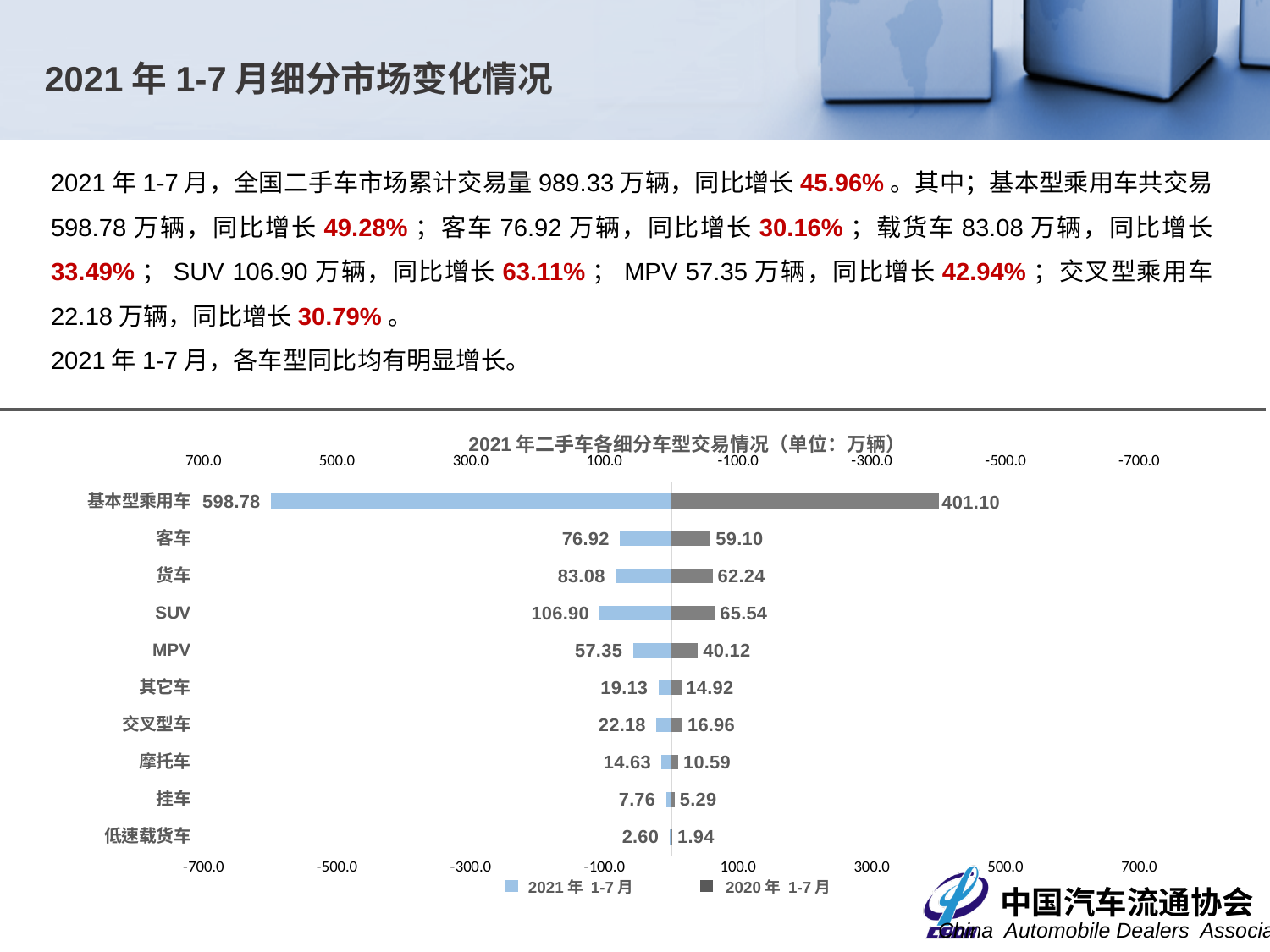

2021年1-7月细分市场变化情况
2021年1-7月，全国二手车市场累计交易量989.33万辆，同比增长45.96%。其中；基本型乘用车共交易598.78万辆，同比增长49.28%；客车76.92万辆，同比增长30.16%；载货车83.08万辆，同比增长33.49%；SUV 106.90万辆，同比增长63.11%；MPV 57.35万辆，同比增长42.94%；交叉型乘用车22.18万辆，同比增长30.79%。
2021年1-7月，各车型同比均有明显增长。

### Chart

| Category | 2020年 | 2021年 |
|---|---|---|
| 低速载货车 | 1.9392 | 2.6032 |
| 挂车 | 5.2946 | 7.7563 |
| 摩托车 | 10.5862 | 14.6273 |
| 交叉型车 | 16.9597 | 22.1816 |
| 其它车 | 14.919 | 19.1306 |
| MPV | 40.1209 | 57.3491 |
| SUV | 65.5364 | 106.8967 |
| 货车 | 62.2388 | 83.0812 |
| 客车 | 59.0964 | 76.9197 |
| 基本型乘用车 | 401.1026 | 598.7794 |
2021年二手车各细分车型交易情况（单位：万辆）
2021年 1-7月
2020年 1-7月